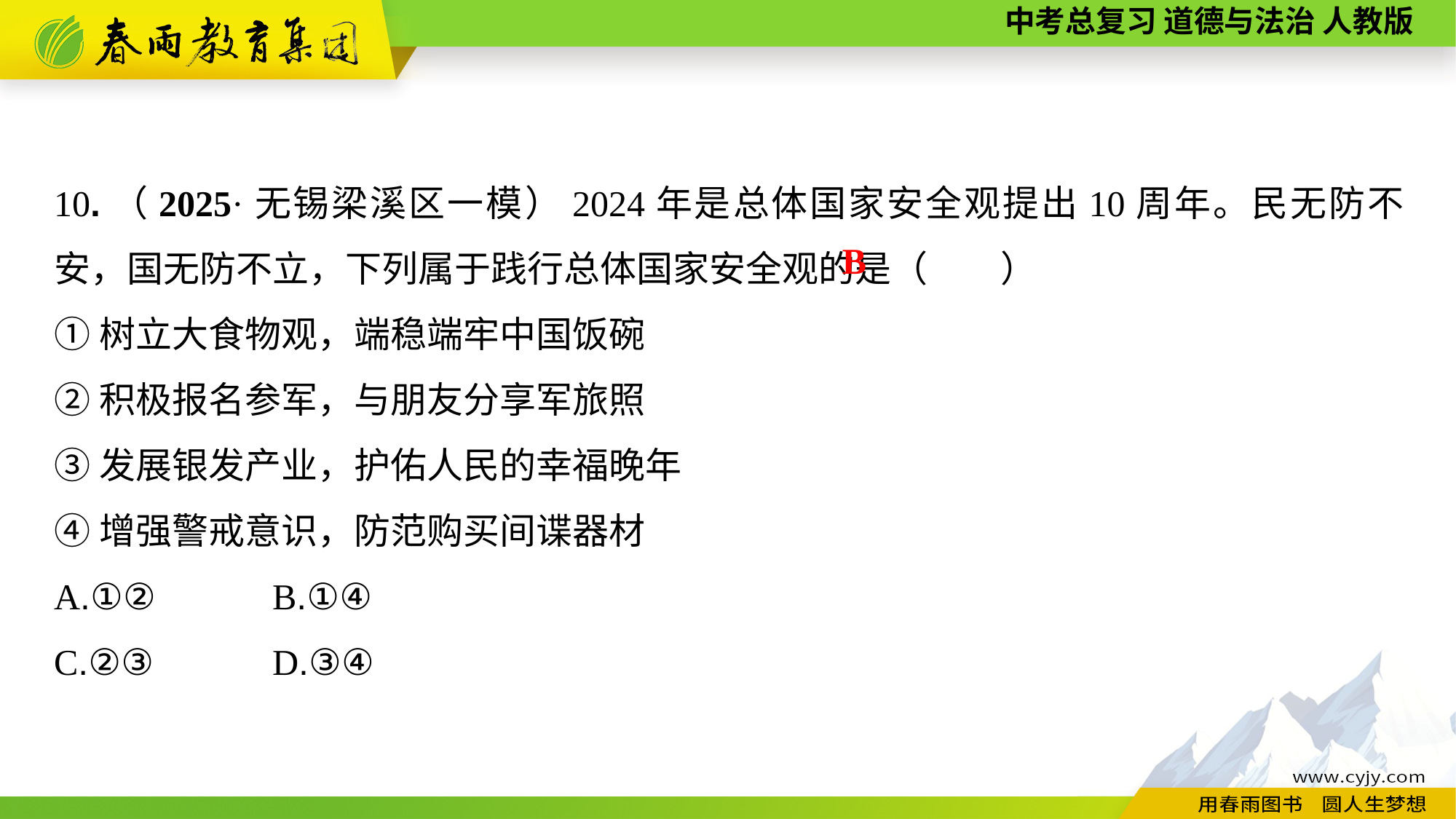

10.（2025·无锡梁溪区一模）2024年是总体国家安全观提出10周年。民无防不安，国无防不立，下列属于践行总体国家安全观的是（　　）
①树立大食物观，端稳端牢中国饭碗
②积极报名参军，与朋友分享军旅照
③发展银发产业，护佑人民的幸福晚年
④增强警戒意识，防范购买间谍器材
A.①②		B.①④
C.②③		D.③④
B